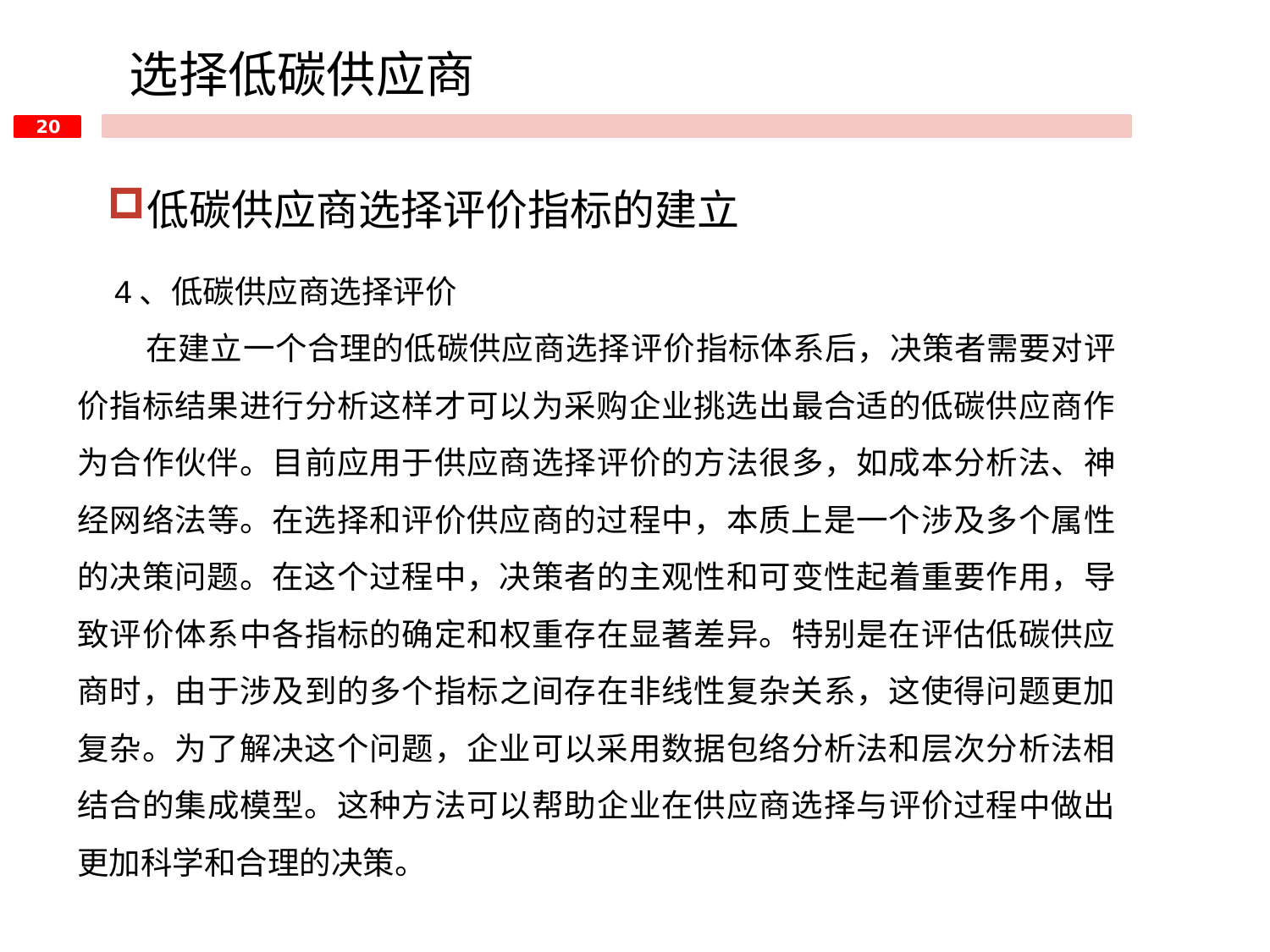

选择低碳供应商
20
低碳供应商选择评价指标的建立
4、低碳供应商选择评价
   在建立一个合理的低碳供应商选择评价指标体系后，决策者需要对评价指标结果进行分析这样才可以为采购企业挑选出最合适的低碳供应商作为合作伙伴。目前应用于供应商选择评价的方法很多，如成本分析法、神经网络法等。在选择和评价供应商的过程中，本质上是一个涉及多个属性的决策问题。在这个过程中，决策者的主观性和可变性起着重要作用，导致评价体系中各指标的确定和权重存在显著差异。特别是在评估低碳供应商时，由于涉及到的多个指标之间存在非线性复杂关系，这使得问题更加复杂。为了解决这个问题，企业可以采用数据包络分析法和层次分析法相结合的集成模型。这种方法可以帮助企业在供应商选择与评价过程中做出更加科学和合理的决策。